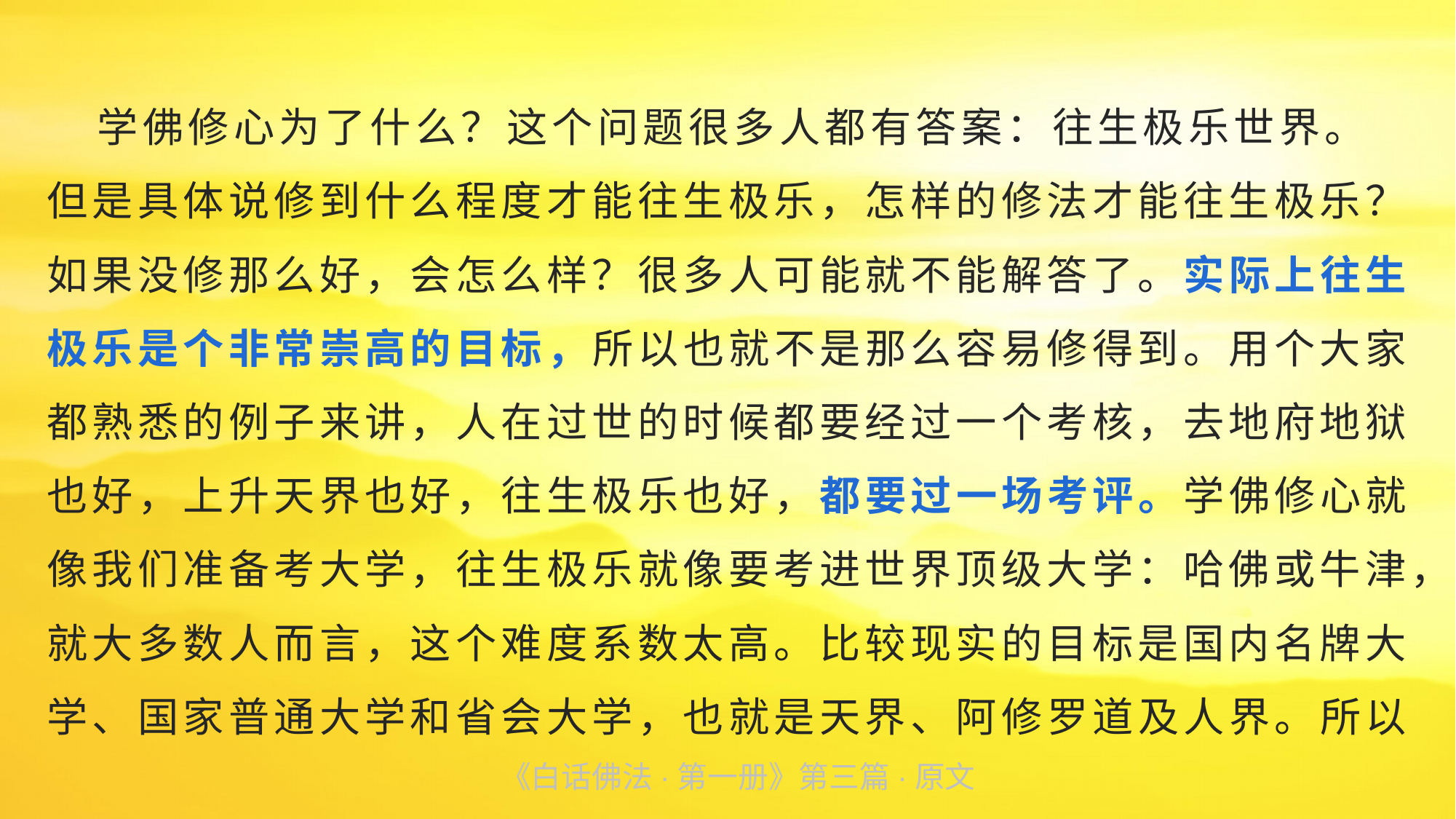

学佛修心为了什么？这个问题很多人都有答案：往生极乐世界。但是具体说修到什么程度才能往生极乐，怎样的修法才能往生极乐？如果没修那么好，会怎么样？很多人可能就不能解答了。实际上往生极乐是个非常崇高的目标，所以也就不是那么容易修得到。用个大家都熟悉的例子来讲，人在过世的时候都要经过一个考核，去地府地狱也好，上升天界也好，往生极乐也好，都要过一场考评。学佛修心就像我们准备考大学，往生极乐就像要考进世界顶级大学：哈佛或牛津，就大多数人而言，这个难度系数太高。比较现实的目标是国内名牌大学、国家普通大学和省会大学，也就是天界、阿修罗道及人界。所以
  《白话佛法·第一册》第三篇·原文